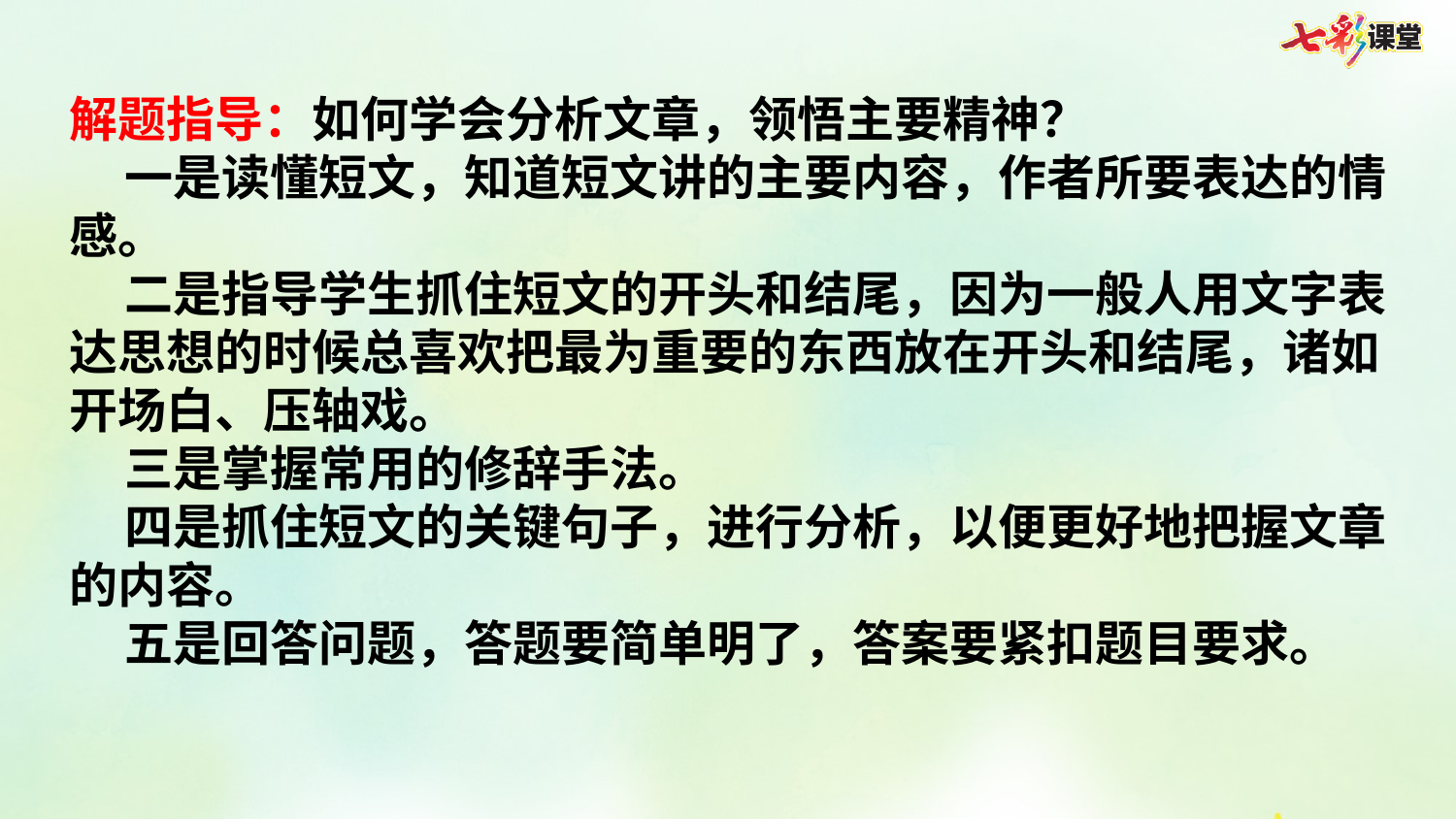

解题指导：如何学会分析文章，领悟主要精神？
    一是读懂短文，知道短文讲的主要内容，作者所要表达的情感。
    二是指导学生抓住短文的开头和结尾，因为一般人用文字表达思想的时候总喜欢把最为重要的东西放在开头和结尾，诸如开场白、压轴戏。
    三是掌握常用的修辞手法。
    四是抓住短文的关键句子，进行分析，以便更好地把握文章的内容。
    五是回答问题，答题要简单明了，答案要紧扣题目要求。